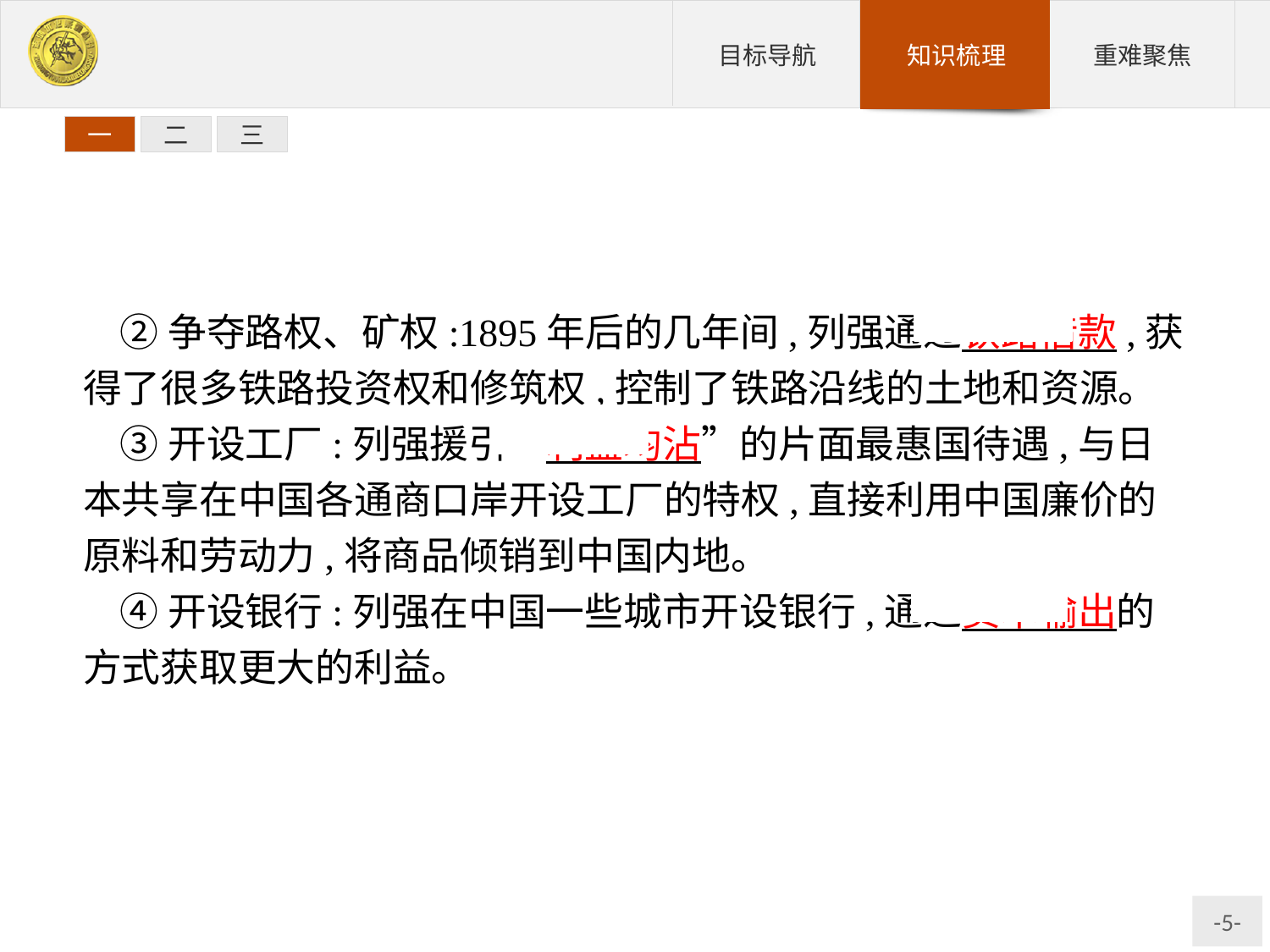

一
二
三
②争夺路权、矿权:1895年后的几年间,列强通过铁路借款,获得了很多铁路投资权和修筑权,控制了铁路沿线的土地和资源。
③开设工厂:列强援引“利益均沾”的片面最惠国待遇,与日本共享在中国各通商口岸开设工厂的特权,直接利用中国廉价的原料和劳动力,将商品倾销到中国内地。
④开设银行:列强在中国一些城市开设银行,通过资本输出的方式获取更大的利益。